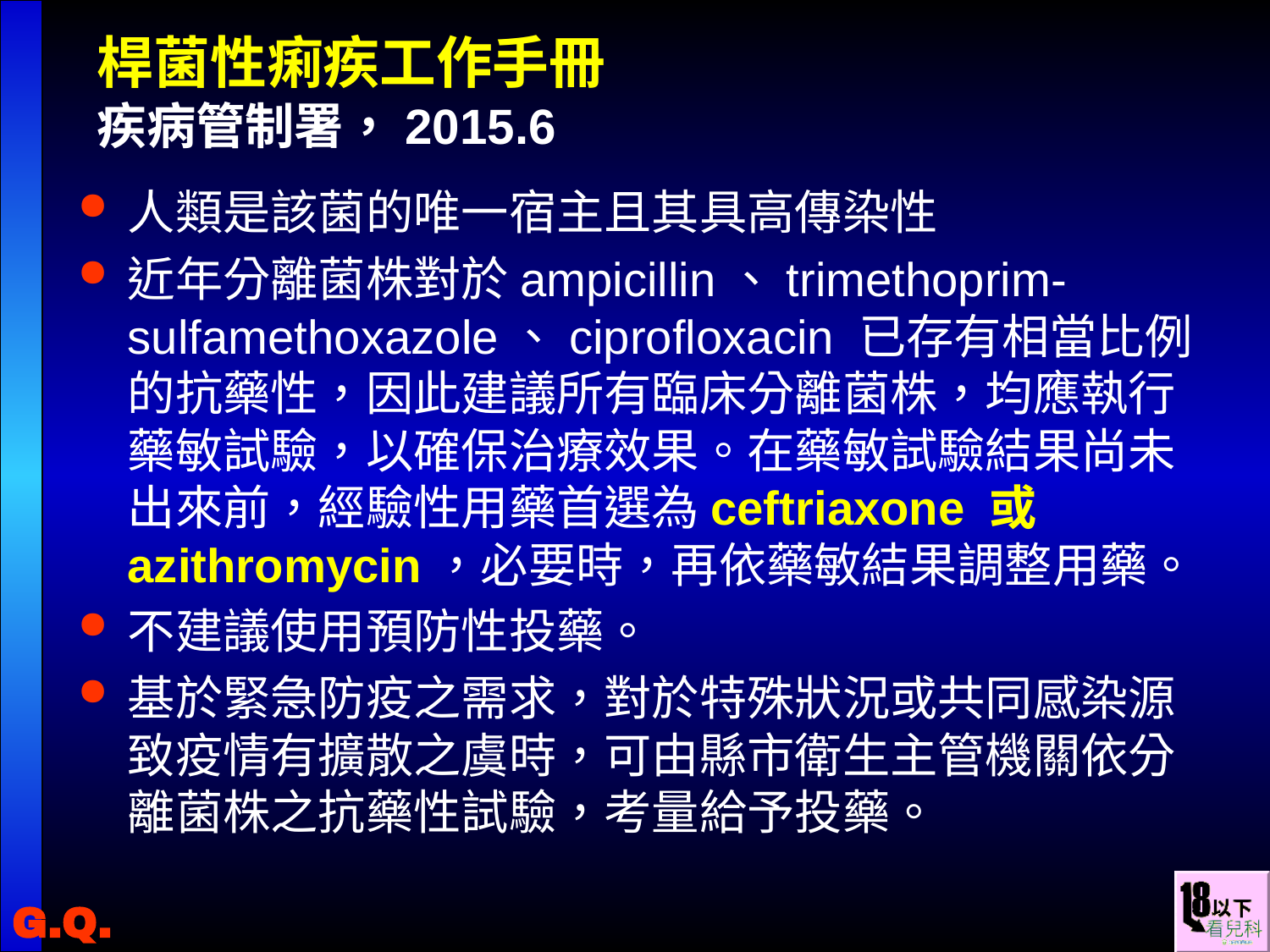

桿菌性痢疾工作手冊
疾病管制署，2015.6
人類是該菌的唯一宿主且其具高傳染性
近年分離菌株對於ampicillin、trimethoprim-sulfamethoxazole、ciprofloxacin 已存有相當比例的抗藥性，因此建議所有臨床分離菌株，均應執行藥敏試驗，以確保治療效果。在藥敏試驗結果尚未出來前，經驗性用藥首選為ceftriaxone 或azithromycin，必要時，再依藥敏結果調整用藥。
不建議使用預防性投藥。
基於緊急防疫之需求，對於特殊狀況或共同感染源致疫情有擴散之虞時，可由縣市衛生主管機關依分離菌株之抗藥性試驗，考量給予投藥。